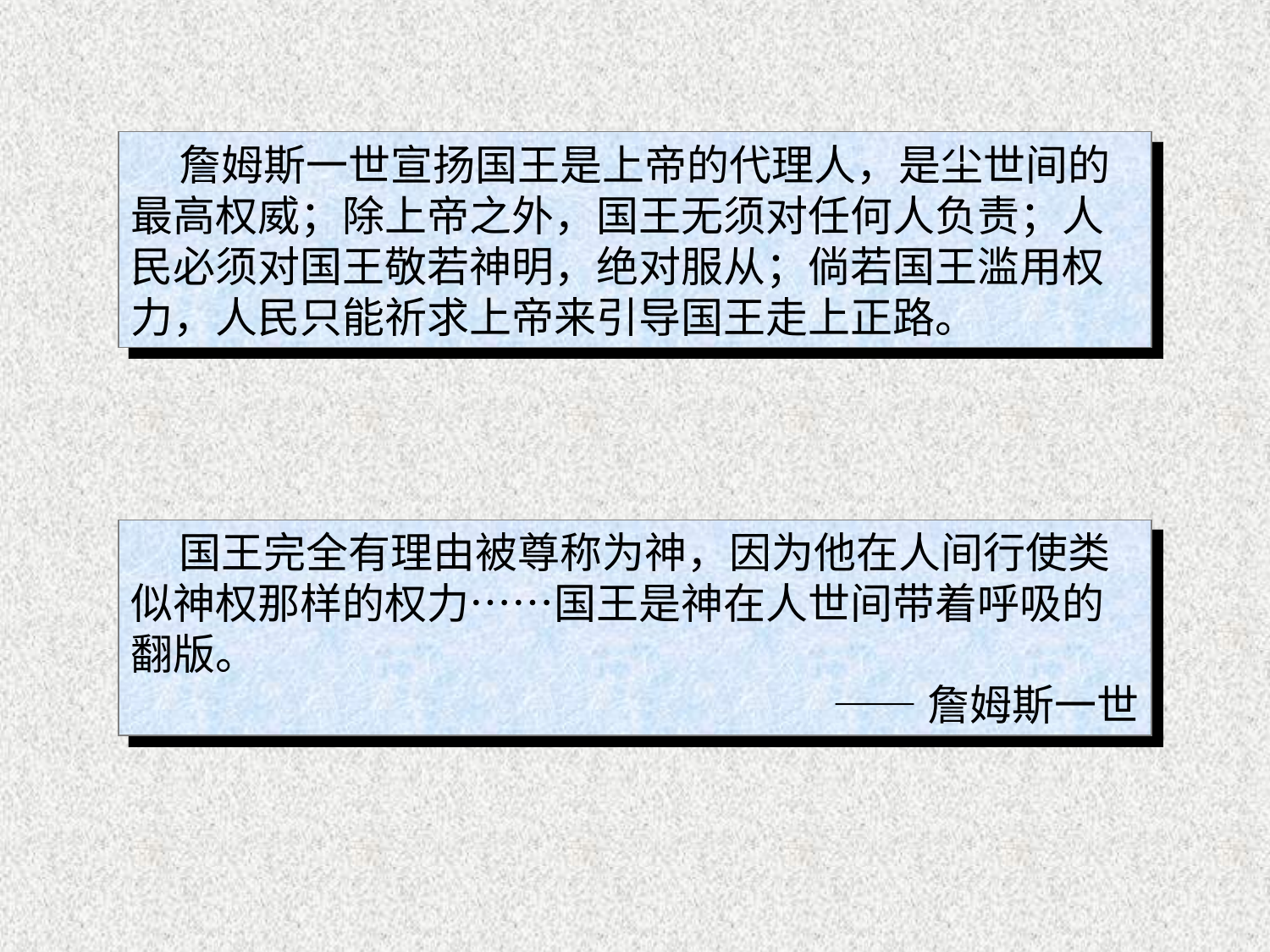

詹姆斯一世宣扬国王是上帝的代理人，是尘世间的最高权威；除上帝之外，国王无须对任何人负责；人民必须对国王敬若神明，绝对服从；倘若国王滥用权力，人民只能祈求上帝来引导国王走上正路。
    国王完全有理由被尊称为神，因为他在人间行使类似神权那样的权力……国王是神在人世间带着呼吸的翻版。
——詹姆斯一世